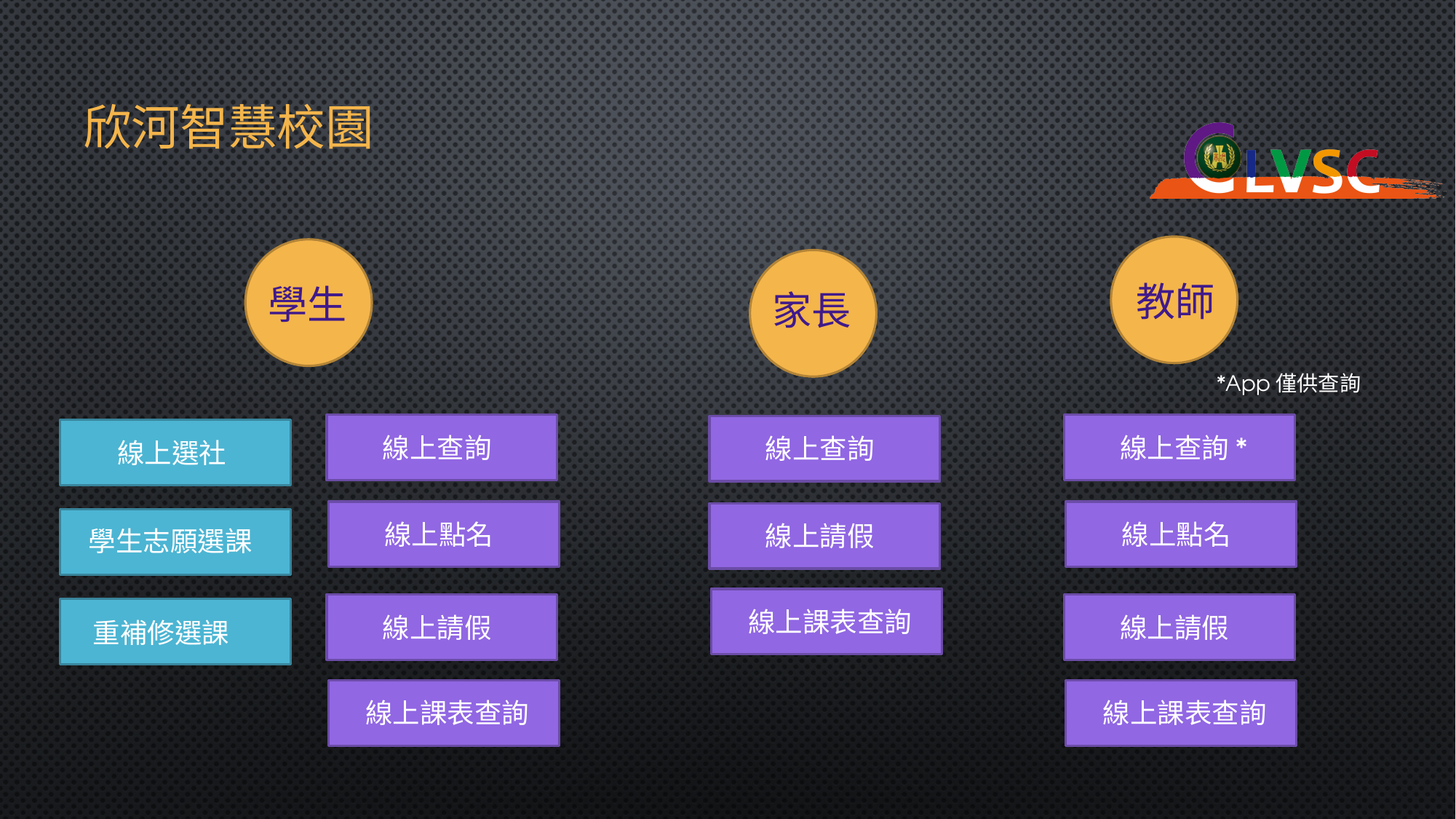

# 欣河智慧校園

教師
學生
家長
*App僅供查詢

線上查詢*
線上查詢
線上查詢
線上選社

線上點名
線上點名
線上請假
學生志願選課

線上課表查詢
線上請假
線上請假
重補修選課

線上課表查詢
線上課表查詢